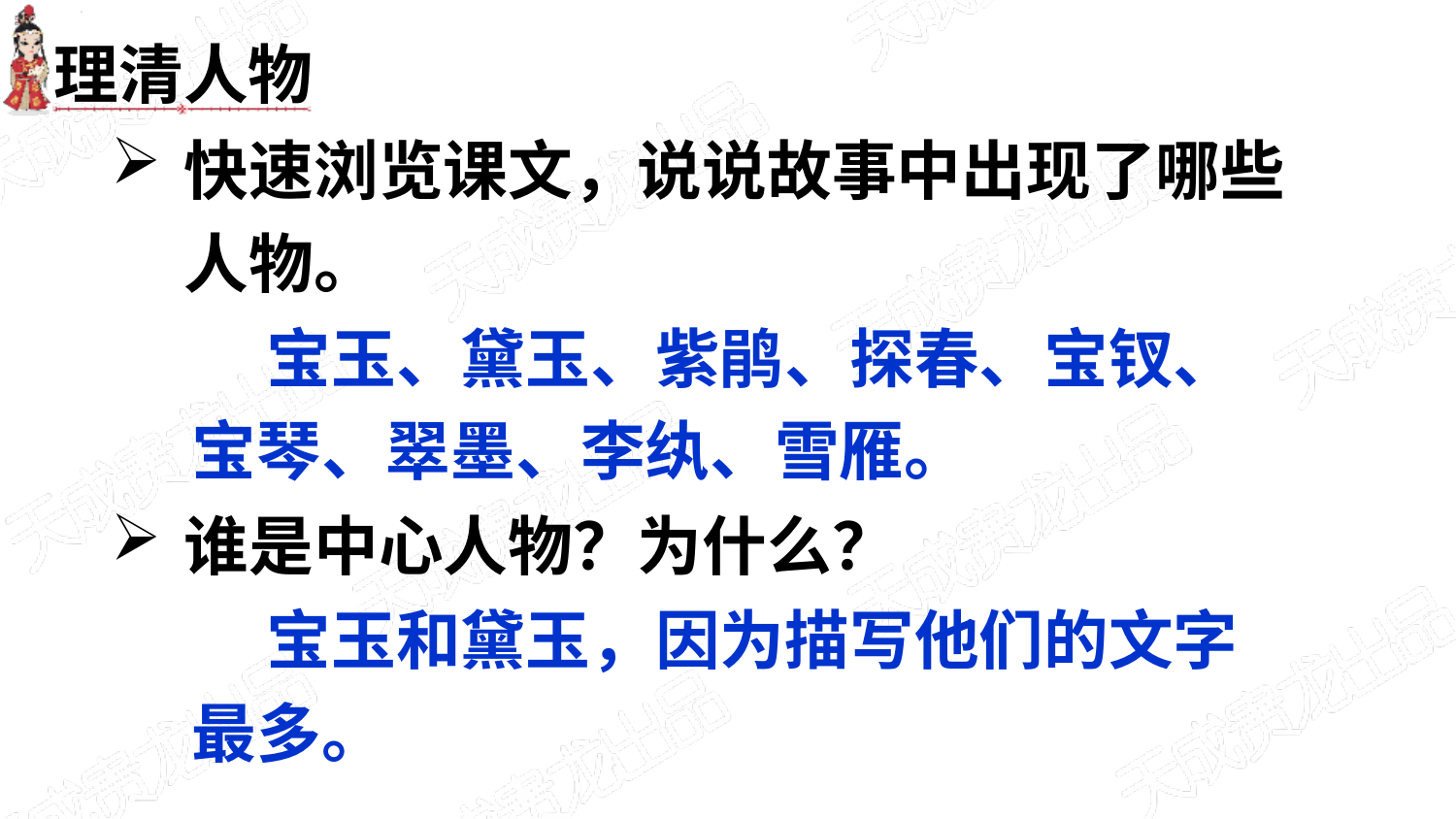

理清人物
快速浏览课文，说说故事中出现了哪些人物。
    宝玉、黛玉、紫鹃、探春、宝钗、宝琴、翠墨、李纨、雪雁。
谁是中心人物？为什么？
    宝玉和黛玉，因为描写他们的文字最多。